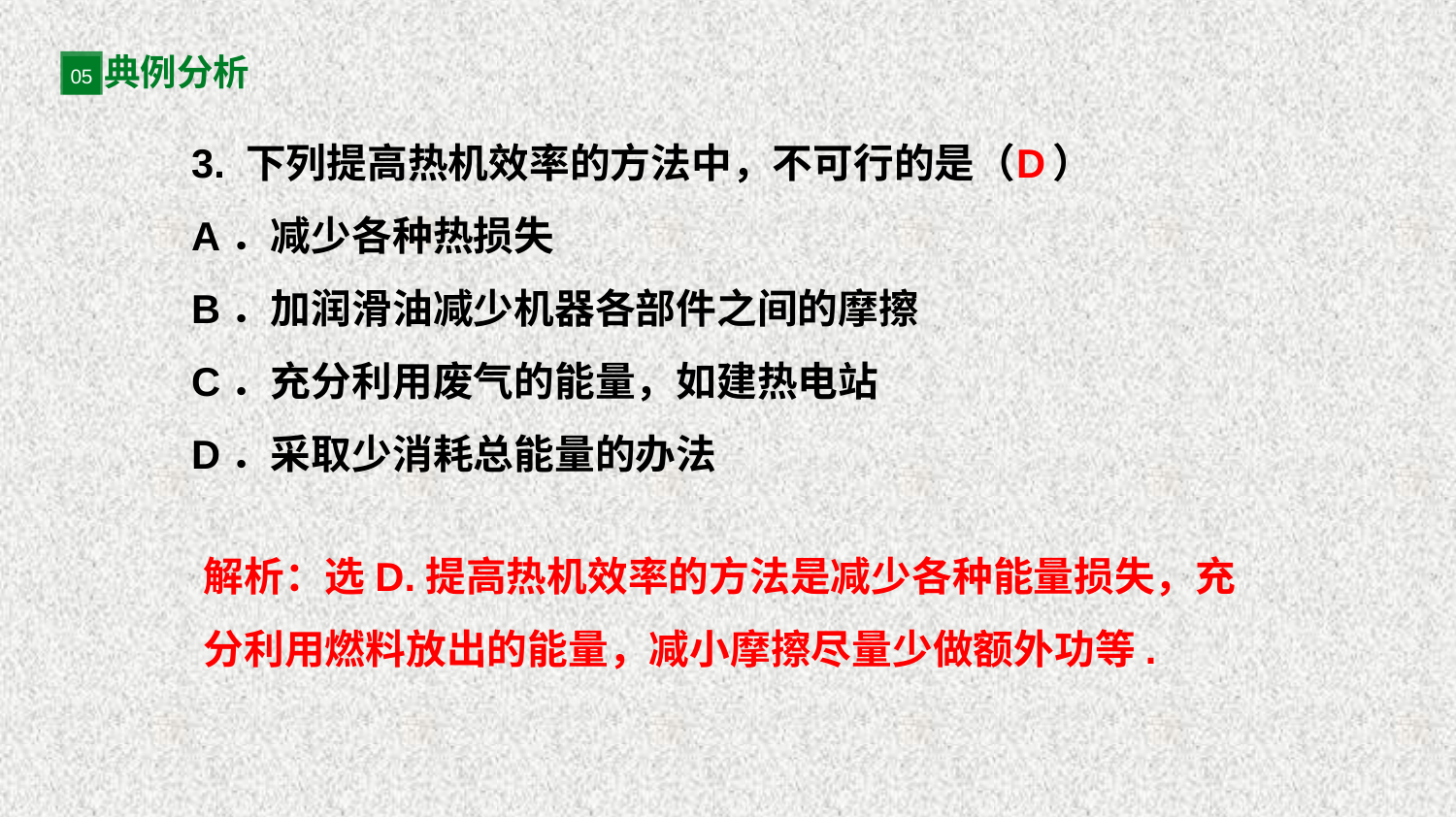

典例分析

05
3. 下列提高热机效率的方法中，不可行的是（    ）
A．减少各种热损失
B．加润滑油减少机器各部件之间的摩擦
C．充分利用废气的能量，如建热电站
D．采取少消耗总能量的办法
D
解析：选D.提高热机效率的方法是减少各种能量损失，充分利用燃料放出的能量，减小摩擦尽量少做额外功等.